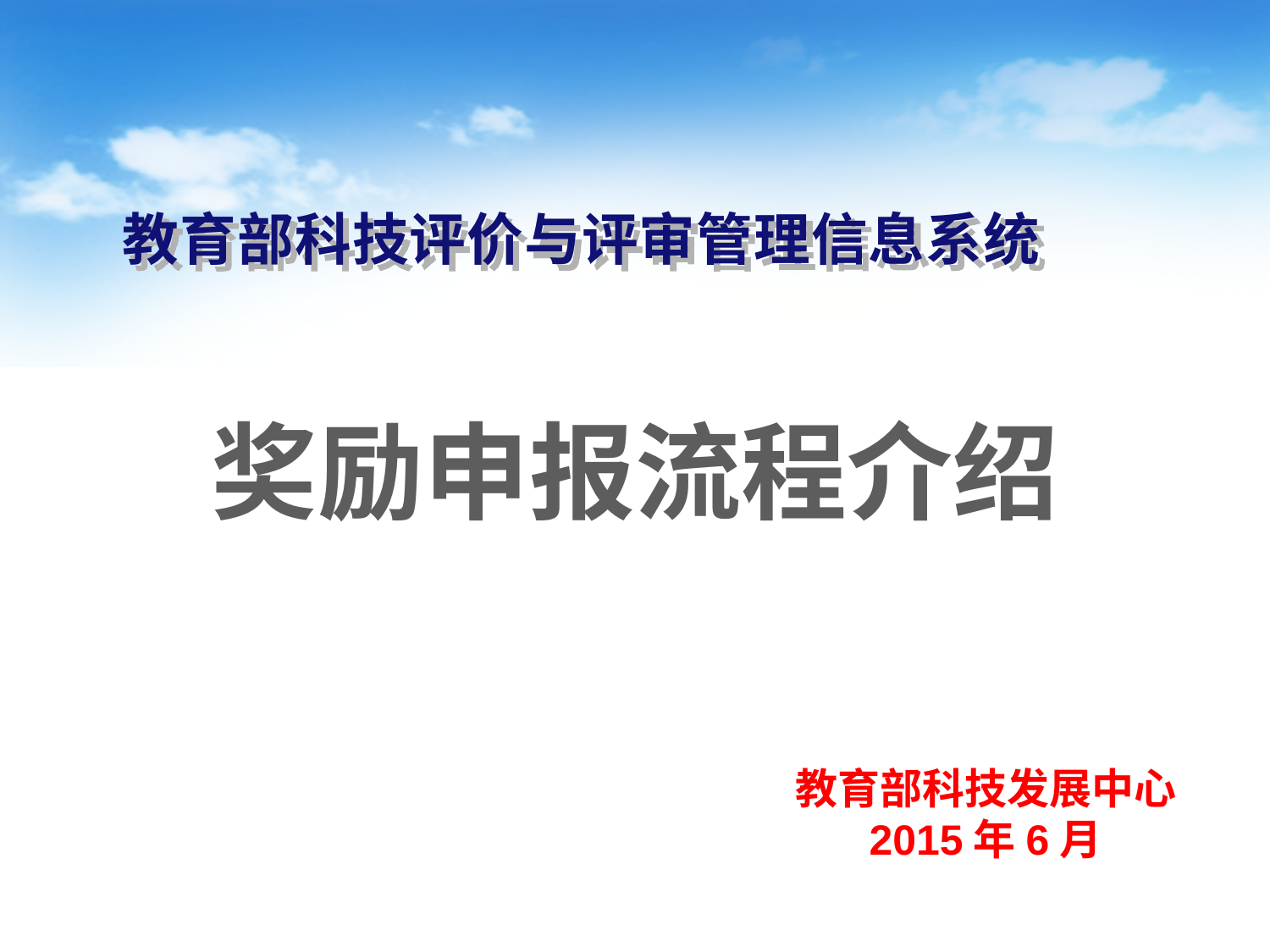

# 教育部科技评价与评审管理信息系统
奖励申报流程介绍
教育部科技发展中心
2015年6月
1